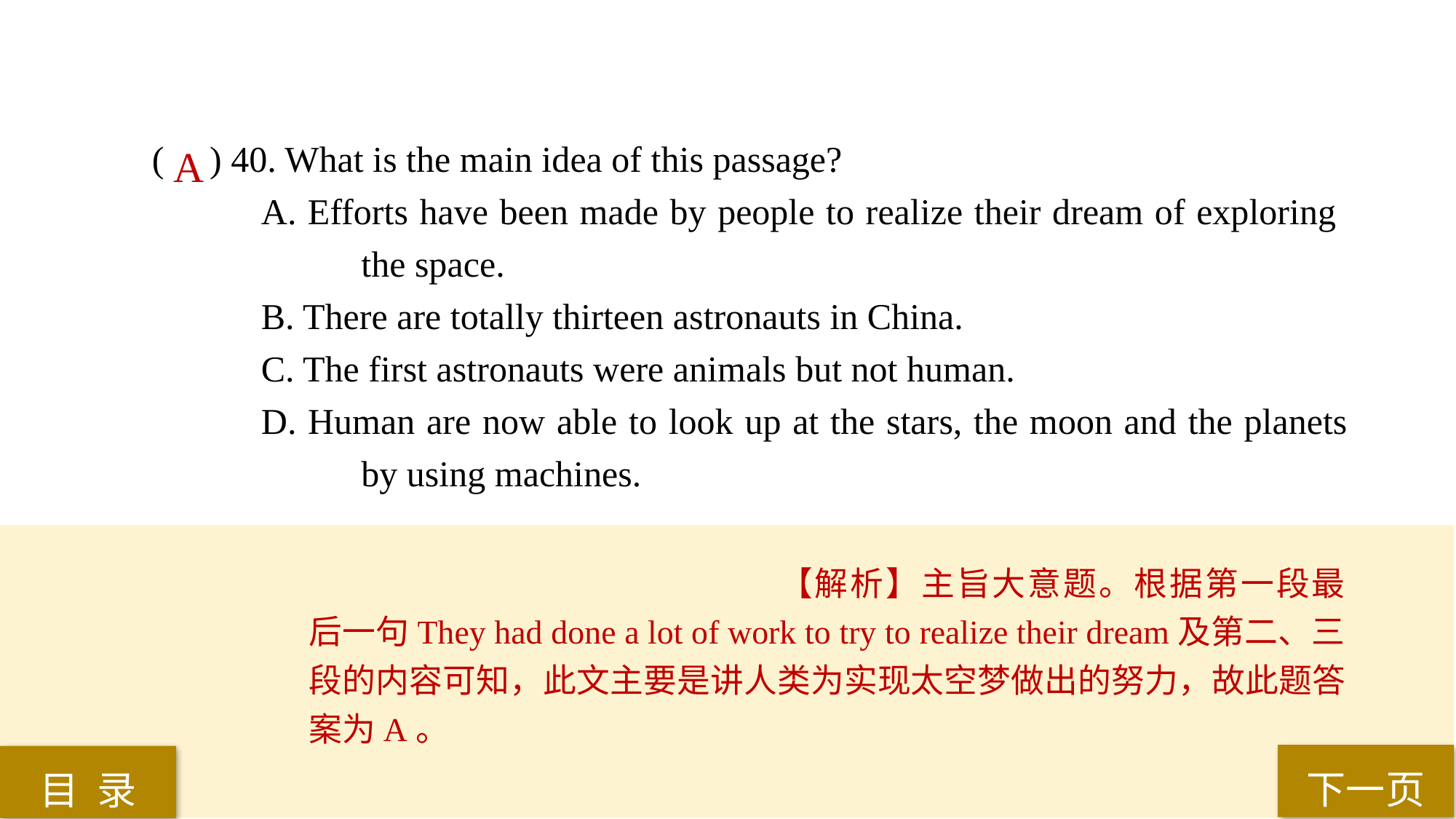

(     ) 40. What is the main idea of this passage?
A. Efforts have been made by people to realize their dream of exploring  	     the space.
B. There are totally thirteen astronauts in China.
C. The first astronauts were animals but not human.
D. Human are now able to look up at the stars, the moon and the planets 	     by using machines.
A
【解析】主旨大意题。根据第一段最后一句They had done a lot of work to try to realize their dream及第二、三段的内容可知，此文主要是讲人类为实现太空梦做出的努力，故此题答案为A。